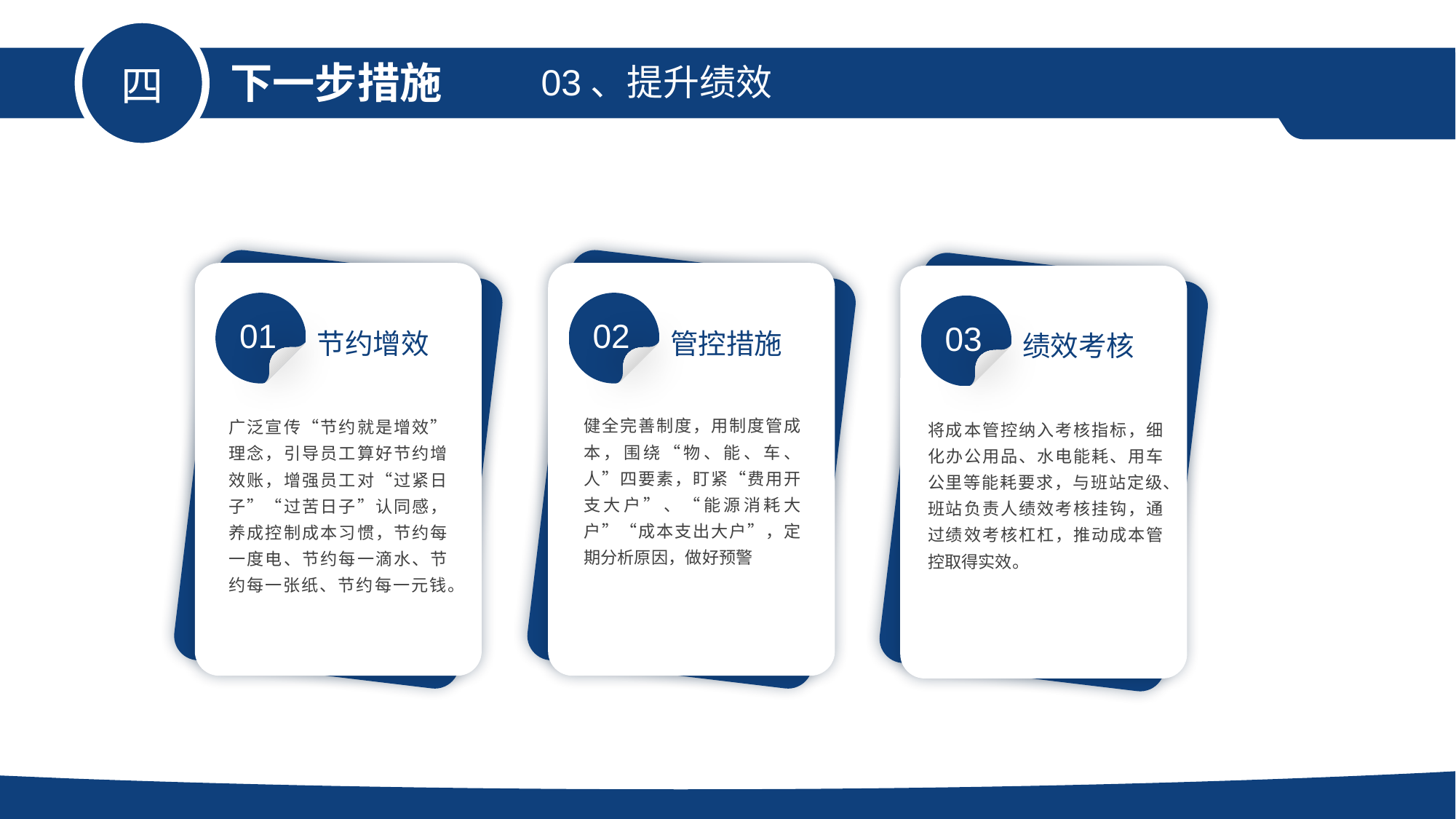

下一步措施
03、提升绩效
四

01
节约增效
广泛宣传“节约就是增效”理念，引导员工算好节约增效账，增强员工对“过紧日子”“过苦日子”认同感，养成控制成本习惯，节约每一度电、节约每一滴水、节约每一张纸、节约每一元钱。

02
管控措施
健全完善制度，用制度管成本，围绕“物、能、车、人”四要素，盯紧“费用开支大户”、“能源消耗大户”“成本支出大户”，定期分析原因，做好预警

03
绩效考核
将成本管控纳入考核指标，细化办公用品、水电能耗、用车公里等能耗要求，与班站定级、班站负责人绩效考核挂钩，通过绩效考核杠杠，推动成本管控取得实效。